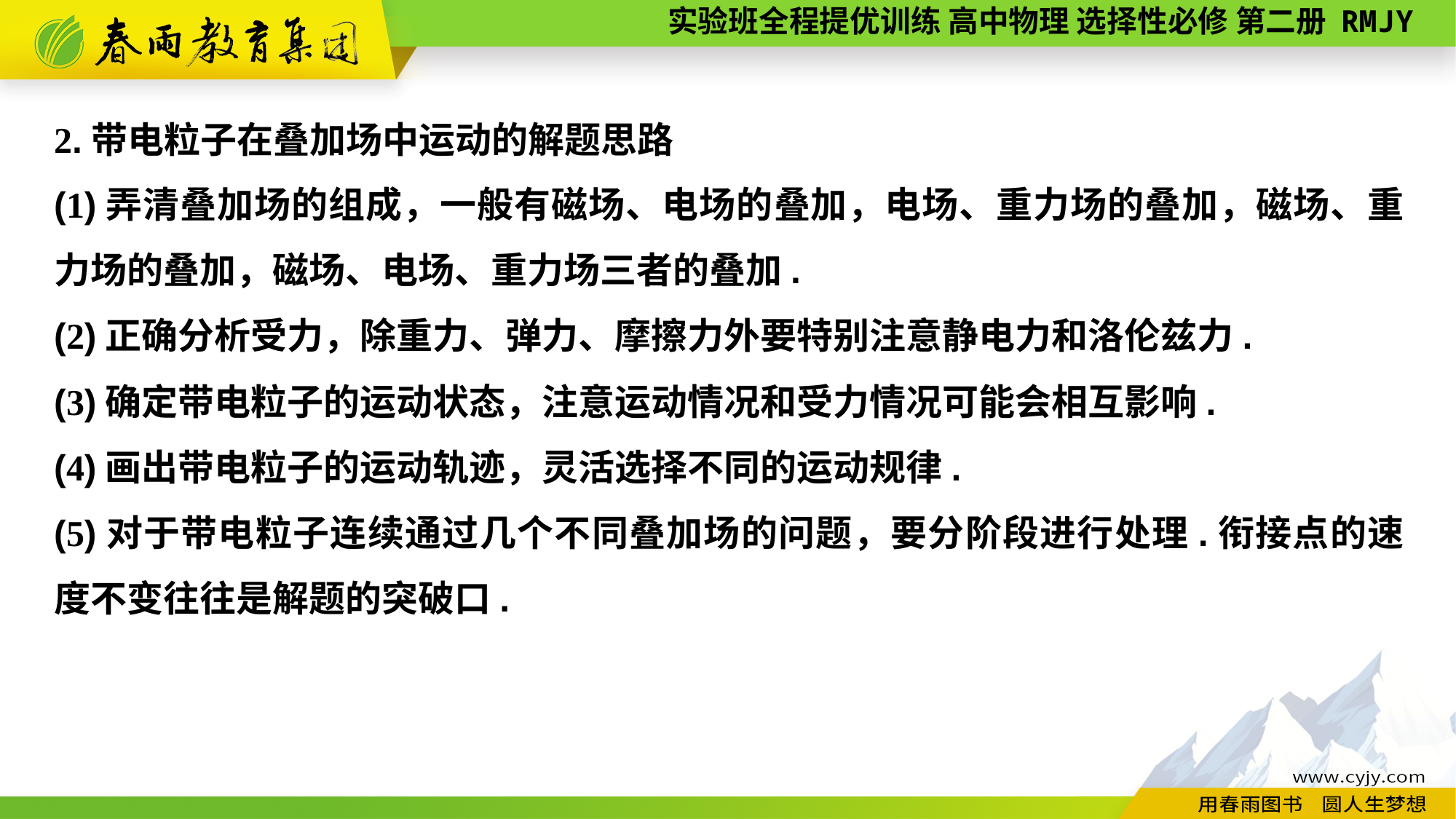

2.带电粒子在叠加场中运动的解题思路
(1)弄清叠加场的组成，一般有磁场、电场的叠加，电场、重力场的叠加，磁场、重力场的叠加，磁场、电场、重力场三者的叠加.
(2)正确分析受力，除重力、弹力、摩擦力外要特别注意静电力和洛伦兹力.
(3)确定带电粒子的运动状态，注意运动情况和受力情况可能会相互影响.
(4)画出带电粒子的运动轨迹，灵活选择不同的运动规律.
(5)对于带电粒子连续通过几个不同叠加场的问题，要分阶段进行处理.衔接点的速度不变往往是解题的突破口.